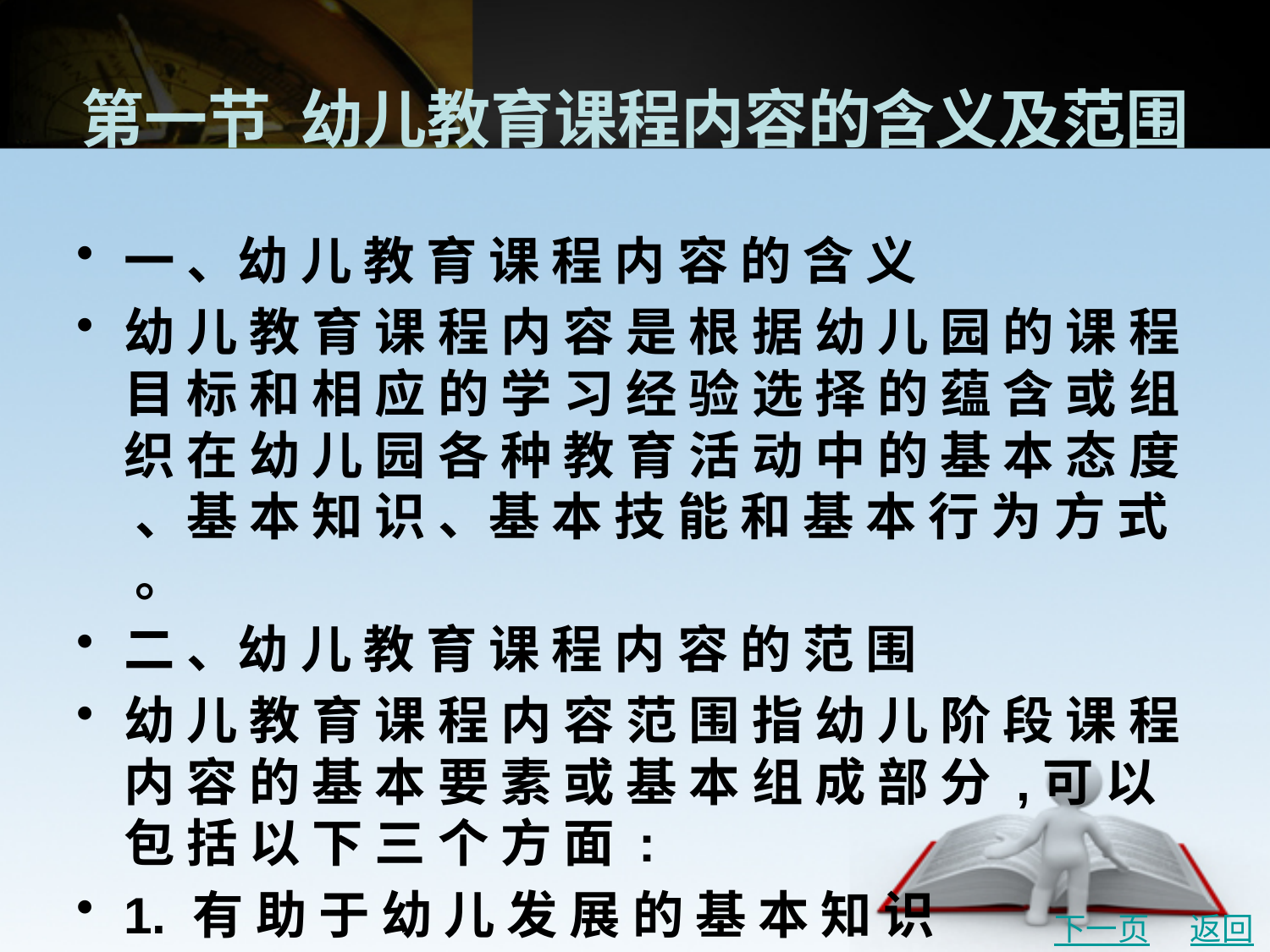

# 第一节  幼儿教育课程内容的含义及范围
一 、幼 儿 教 育 课 程 内 容 的 含 义
幼 儿 教 育 课 程 内 容 是 根 据 幼 儿 园 的 课 程 目 标 和 相 应 的 学 习 经 验 选 择 的 蕴 含 或 组 织 在 幼 儿 园 各 种 教 育 活 动 中 的 基 本 态 度 、基 本 知 识 、基 本 技 能 和 基 本 行 为 方 式 。
二 、幼 儿 教 育 课 程 内 容 的 范 围
幼 儿 教 育 课 程 内 容 范 围 指 幼 儿 阶 段 课 程 内 容 的 基 本 要 素 或 基 本 组 成 部 分 ,可 以 包 括 以 下 三 个 方 面 :
1. 有 助 于 幼 儿 发 展 的 基 本 知 识
2. 有 助 于 幼 儿 发 展 的 基 本 态 度
3. 有 助 于 幼 儿 发 展 的 基 本 行 为

下一页
返回